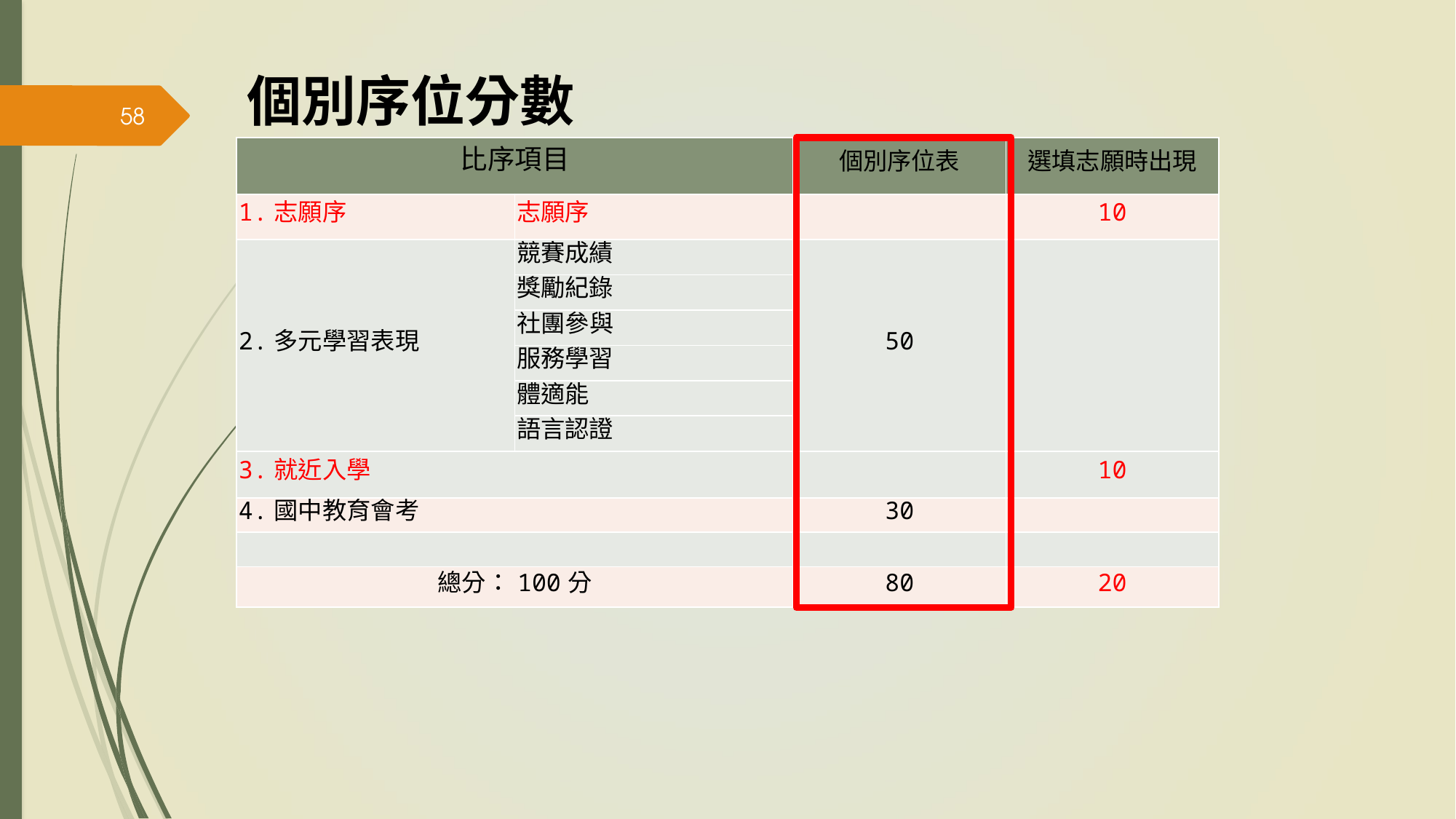

# 個別序位分數
58
| 比序項目 |  | 個別序位表 | 選填志願時出現 |
| --- | --- | --- | --- |
| 1.志願序 | 志願序 |  | 10 |
| 2.多元學習表現 | 競賽成績 | 50 |  |
|  | 獎勵紀錄 |  |  |
|  | 社團參與 |  |  |
|  | 服務學習 |  |  |
|  | 體適能 |  |  |
|  | 語言認證 |  |  |
| 3.就近入學 |  |  | 10 |
| 4.國中教育會考 |  | 30 |  |
|  |  |  |  |
| 總分：100分 |  | 80 | 20 |